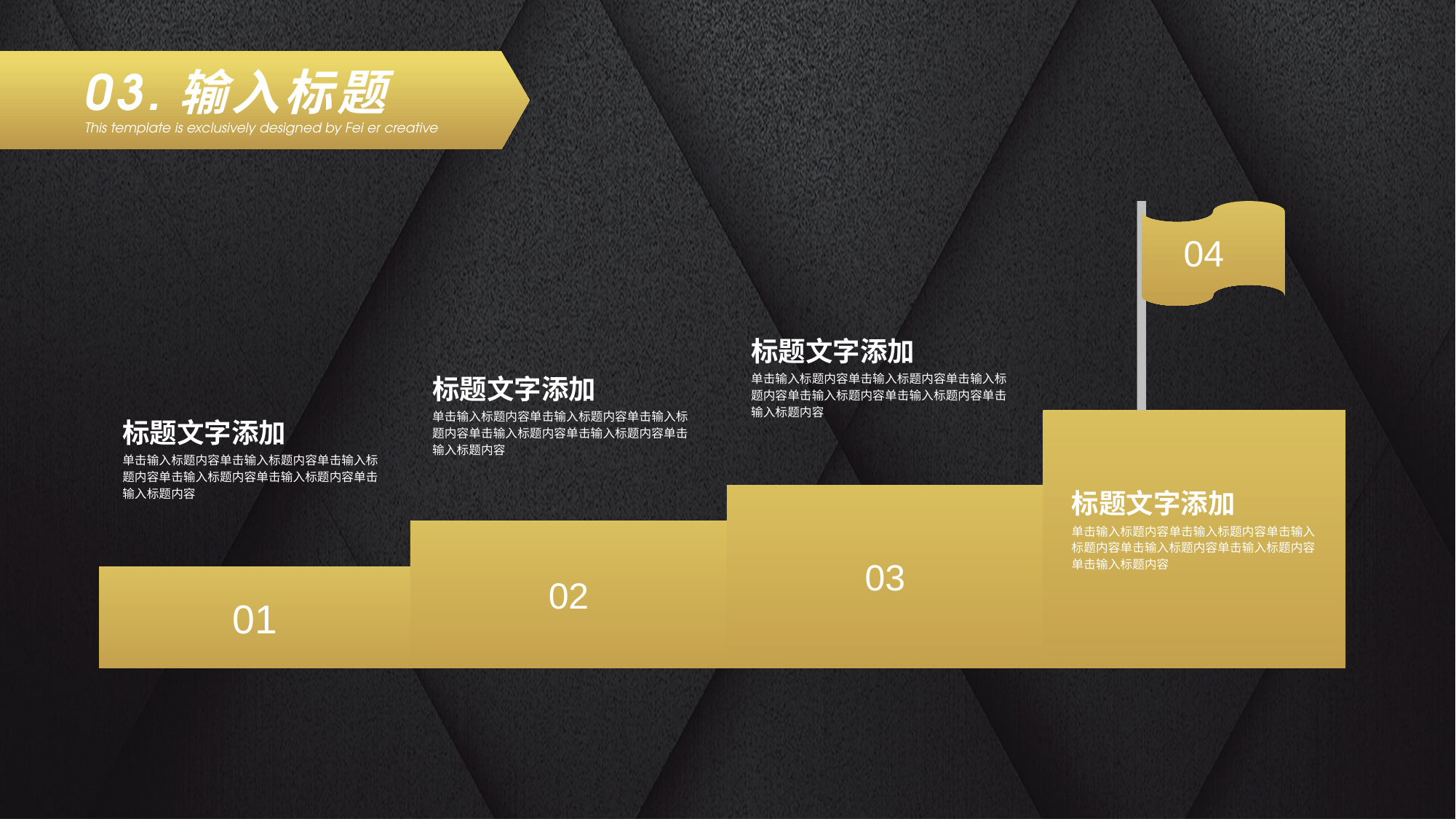

03.输入标题
This template is exclusively designed by Fei er creative

04
标题文字添加
单击输入标题内容单击输入标题内容单击输入标题内容单击输入标题内容单击输入标题内容单击输入标题内容
标题文字添加
单击输入标题内容单击输入标题内容单击输入标题内容单击输入标题内容单击输入标题内容单击输入标题内容
标题文字添加
单击输入标题内容单击输入标题内容单击输入标题内容单击输入标题内容单击输入标题内容单击输入标题内容

标题文字添加
单击输入标题内容单击输入标题内容单击输入标题内容单击输入标题内容单击输入标题内容单击输入标题内容
03
02
01